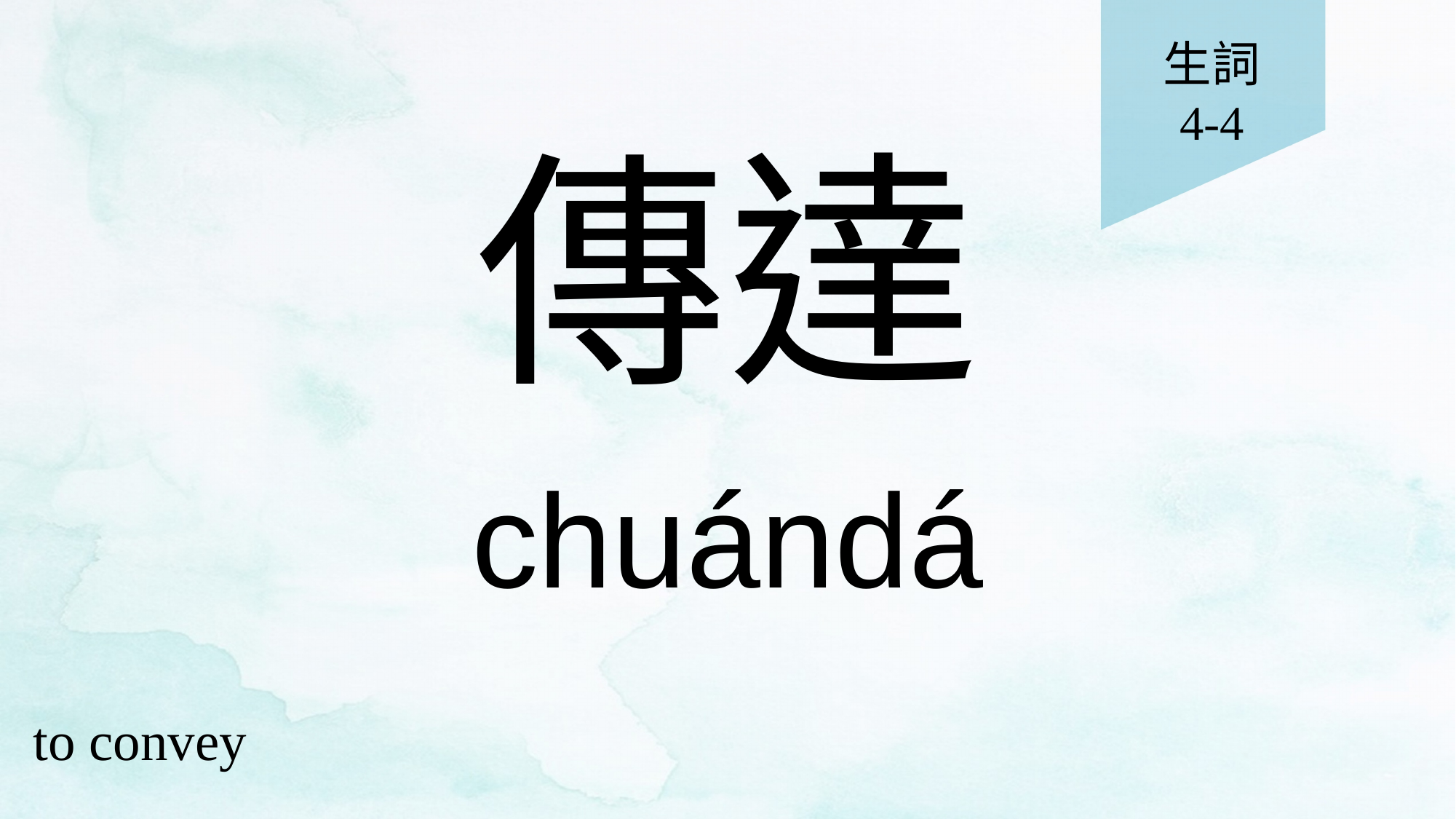

生詞
4-4
# 傳達
chuándá
to convey